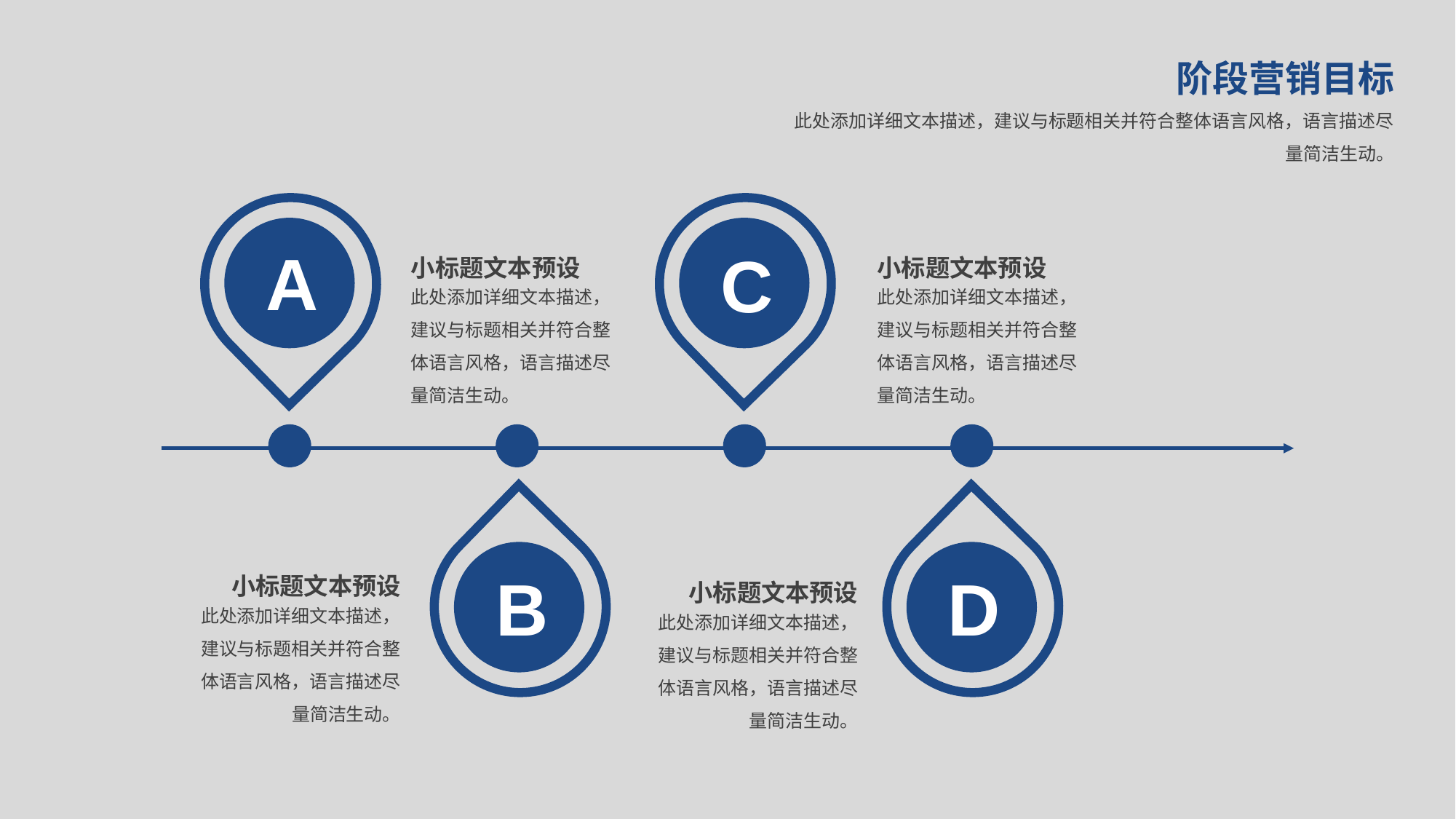

阶段营销目标
此处添加详细文本描述，建议与标题相关并符合整体语言风格，语言描述尽量简洁生动。

A
小标题文本预设
小标题文本预设
C
此处添加详细文本描述，建议与标题相关并符合整体语言风格，语言描述尽量简洁生动。
此处添加详细文本描述，建议与标题相关并符合整体语言风格，语言描述尽量简洁生动。

小标题文本预设
B
D
小标题文本预设
此处添加详细文本描述，建议与标题相关并符合整体语言风格，语言描述尽量简洁生动。
此处添加详细文本描述，建议与标题相关并符合整体语言风格，语言描述尽量简洁生动。